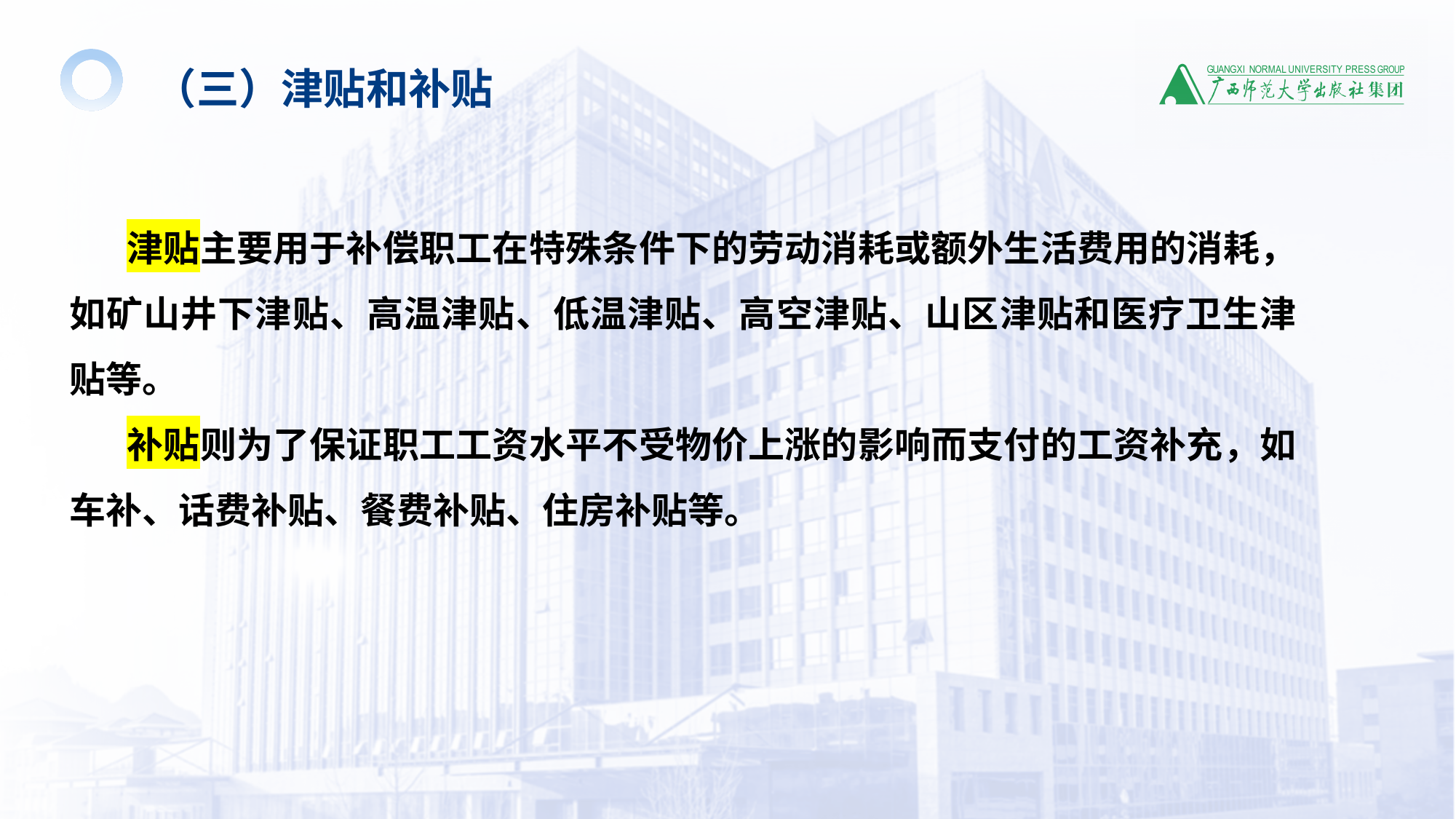

（三）津贴和补贴

  津贴主要用于补偿职工在特殊条件下的劳动消耗或额外生活费用的消耗，如矿山井下津贴、高温津贴、低温津贴、高空津贴、山区津贴和医疗卫生津贴等。
  补贴则为了保证职工工资水平不受物价上涨的影响而支付的工资补充，如车补、话费补贴、餐费补贴、住房补贴等。